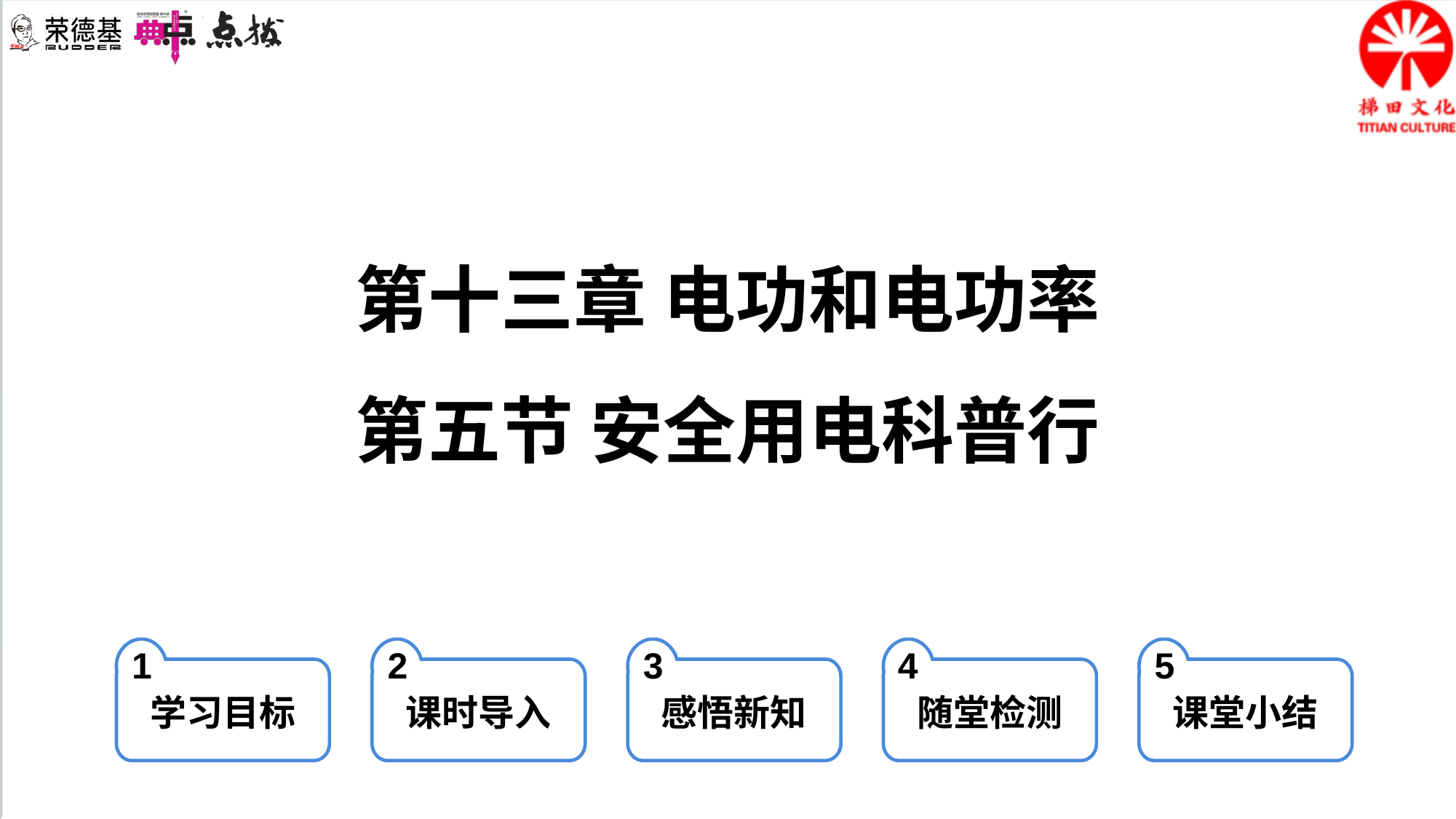

第十三章 电功和电功率
第五节 安全用电科普行
1

学习目标
2

课时导入
3

感悟新知
4

随堂检测
5

课堂小结